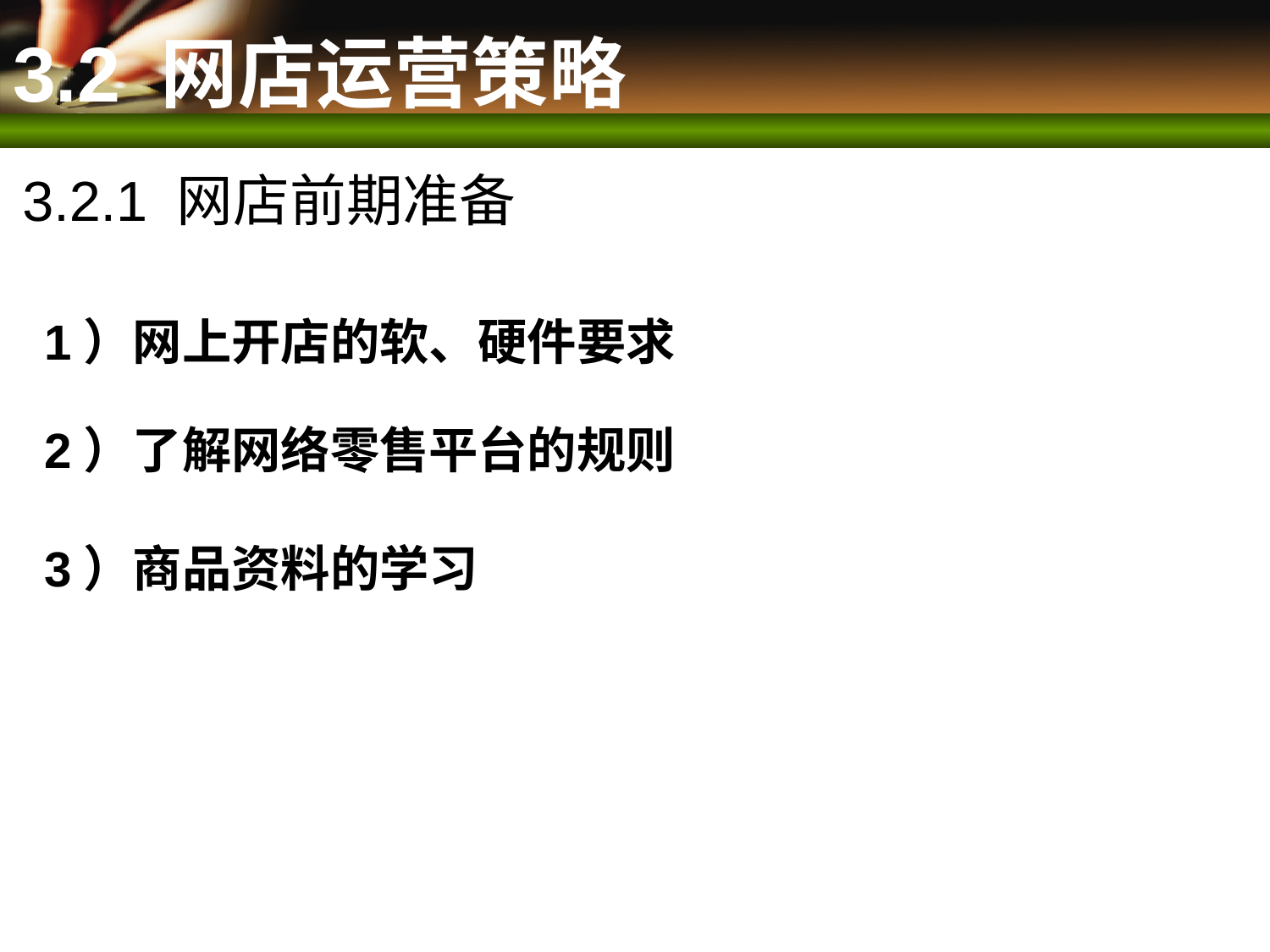

# 3.2 网店运营策略
3.2.1 网店前期准备
1）网上开店的软、硬件要求

2）了解网络零售平台的规则

3）商品资料的学习